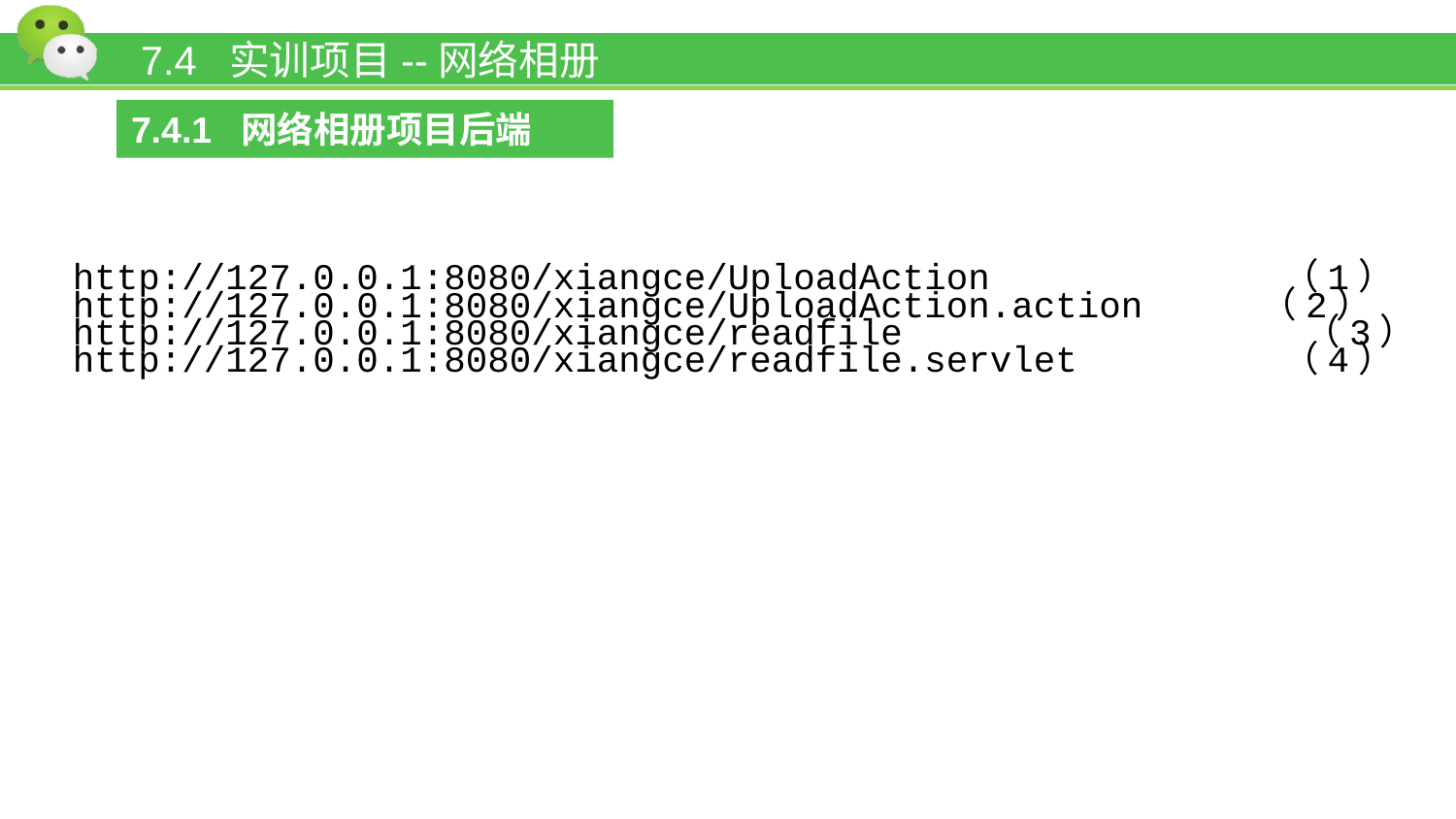

# 7.4  实训项目--网络相册
7.4.1  网络相册项目后端
http://127.0.0.1:8080/xiangce/UploadAction             （1）
http://127.0.0.1:8080/xiangce/UploadAction.action     （2）
http://127.0.0.1:8080/xiangce/readfile                  （3）
http://127.0.0.1:8080/xiangce/readfile.servlet         （4）